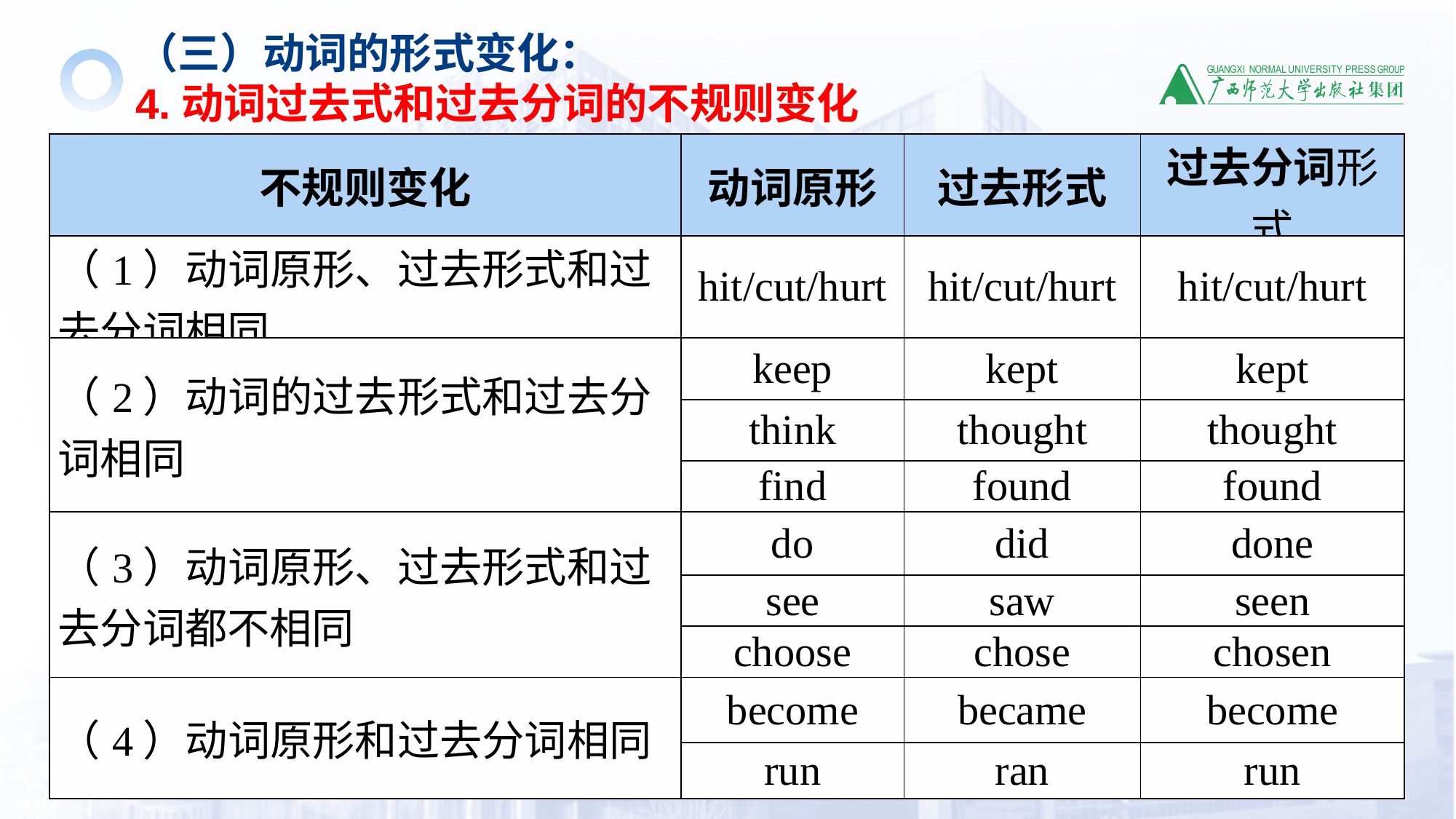

（三）动词的形式变化：
4.动词过去式和过去分词的不规则变化

| 不规则变化 | 动词原形 | 过去形式 | 过去分词形式 |
| --- | --- | --- | --- |
| （1）动词原形、过去形式和过去分词相同 | hit/cut/hurt | hit/cut/hurt | hit/cut/hurt |
| （2）动词的过去形式和过去分词相同 | keep | kept | kept |
|  | think | thought | thought |
|  | find | found | found |
| （3）动词原形、过去形式和过去分词都不相同 | do | did | done |
|  | see | saw | seen |
|  | choose | chose | chosen |
| （4）动词原形和过去分词相同 | become | became | become |
|  | run | ran | run |